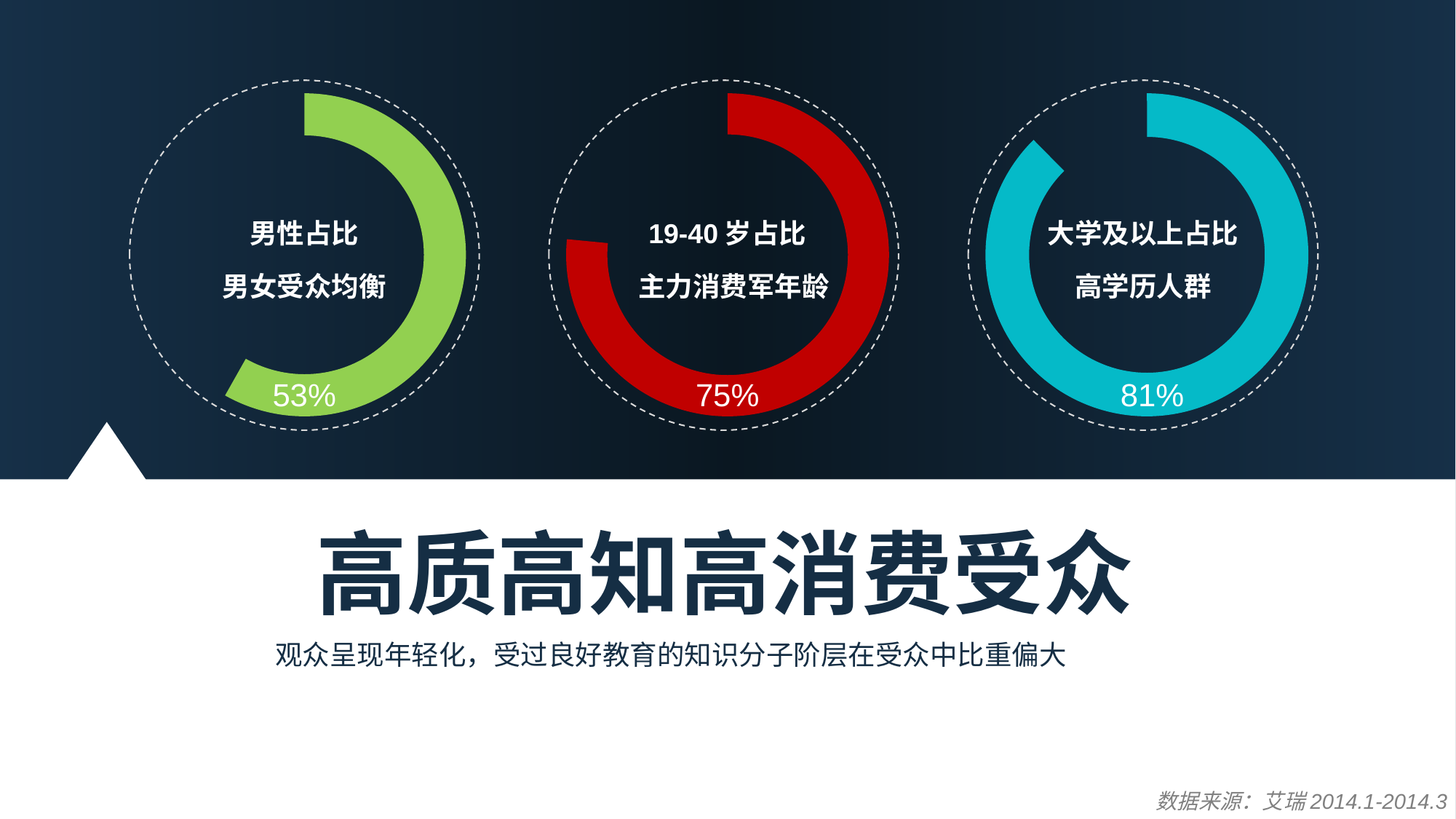

男性占比
男女受众均衡
53%

19-40岁占比
主力消费军年龄
75%

大学及以上占比
高学历人群
81%

高质高知高消费受众
观众呈现年轻化，受过良好教育的知识分子阶层在受众中比重偏大
数据来源：艾瑞2014.1-2014.3